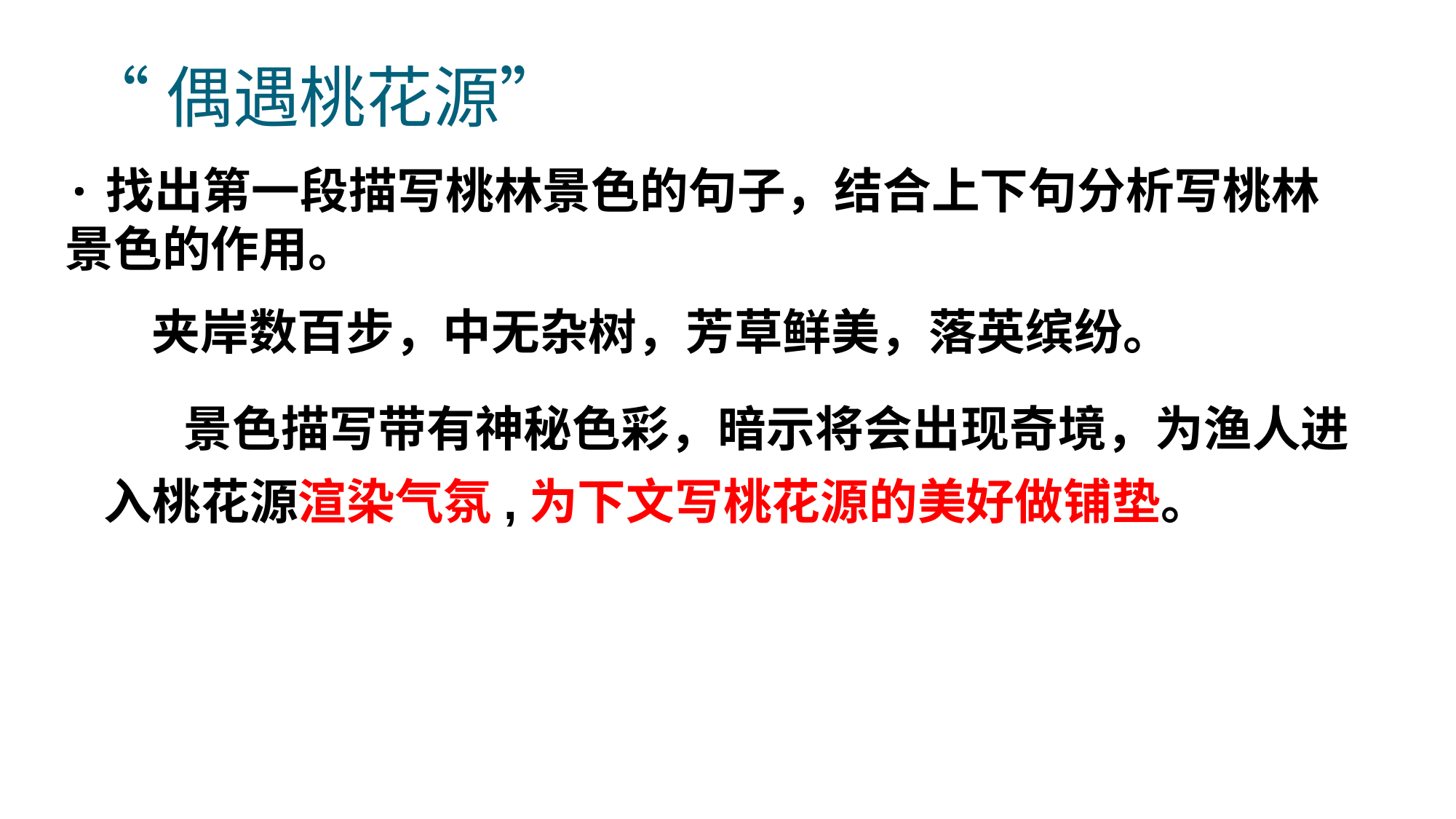

# “偶遇桃花源”
·找出第一段描写桃林景色的句子，结合上下句分析写桃林景色的作用。
    夹岸数百步，中无杂树，芳草鲜美，落英缤纷。
        景色描写带有神秘色彩，暗示将会出现奇境，为渔人进入桃花源渲染气氛,为下文写桃花源的美好做铺垫。